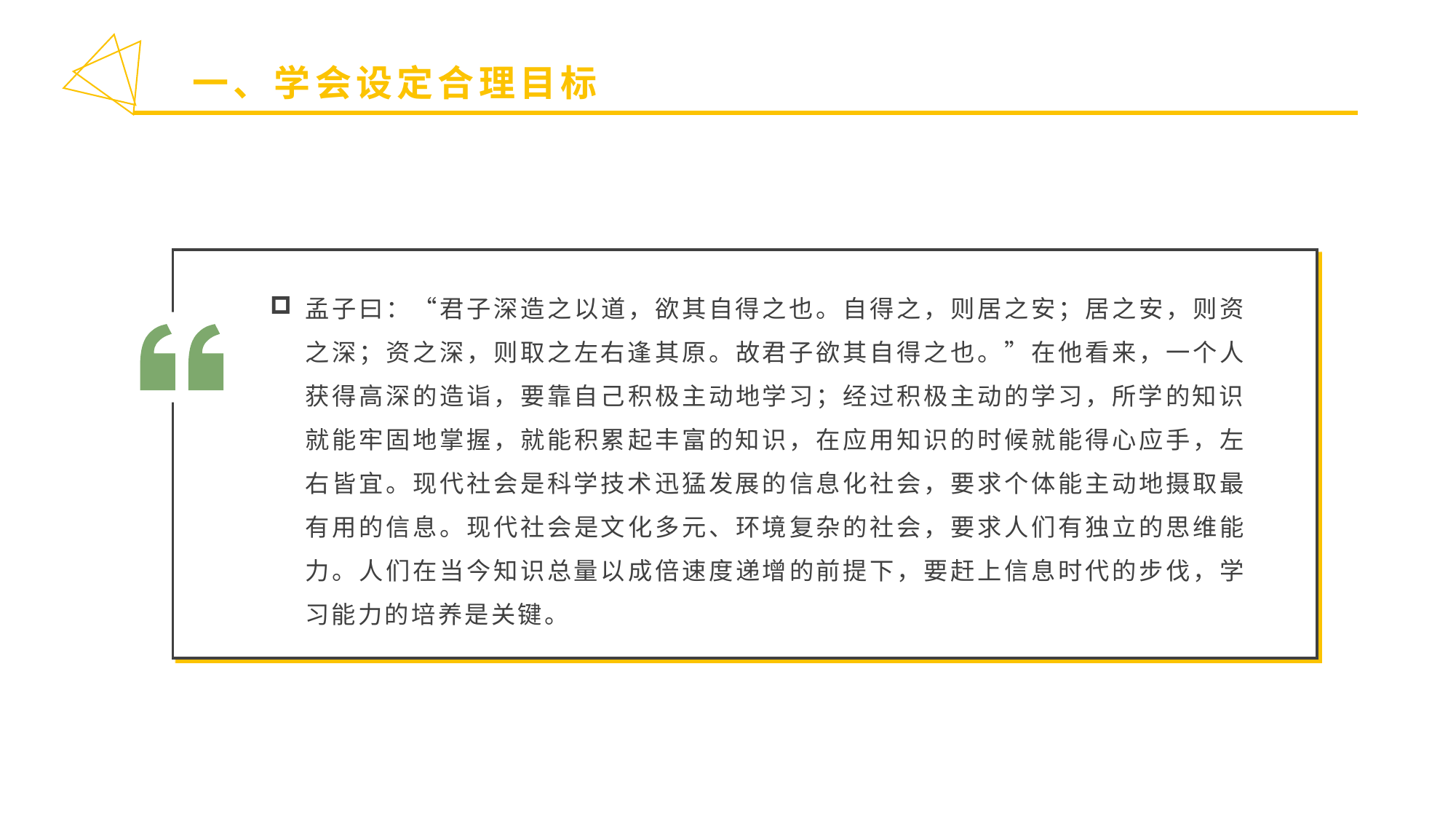

一、学会设定合理目标

孟子曰：“君子深造之以道，欲其自得之也。自得之，则居之安；居之安，则资之深；资之深，则取之左右逢其原。故君子欲其自得之也。”在他看来，一个人获得高深的造诣，要靠自己积极主动地学习；经过积极主动的学习，所学的知识就能牢固地掌握，就能积累起丰富的知识，在应用知识的时候就能得心应手，左右皆宜。现代社会是科学技术迅猛发展的信息化社会，要求个体能主动地摄取最有用的信息。现代社会是文化多元、环境复杂的社会，要求人们有独立的思维能力。人们在当今知识总量以成倍速度递增的前提下，要赶上信息时代的步伐，学习能力的培养是关键。